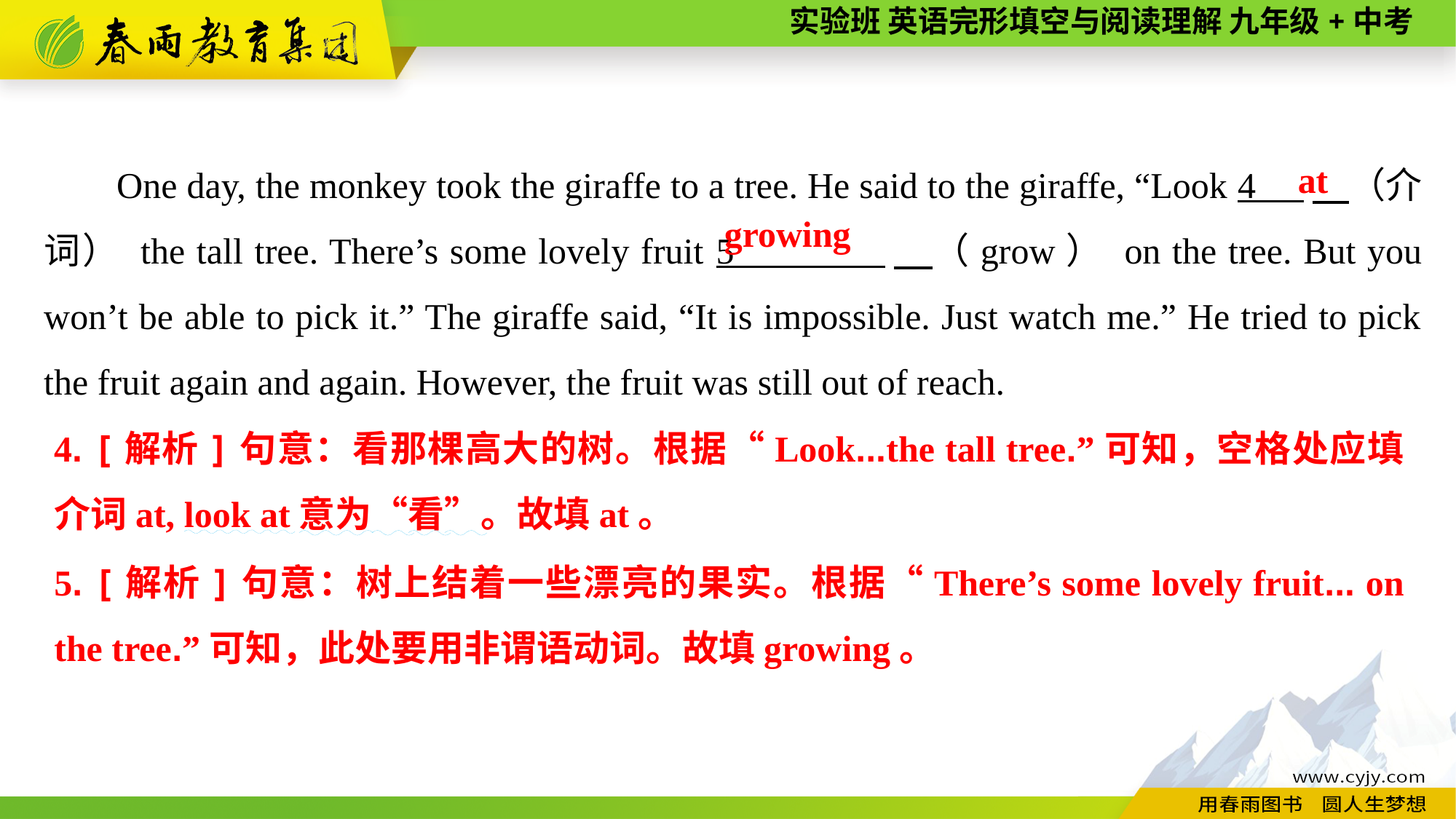

One day, the monkey took the giraffe to a tree. He said to the giraffe, “Look 4     　（介词） the tall tree. There’s some lovely fruit 5             　（grow） on the tree. But you won’t be able to pick it.” The giraffe said, “It is impossible. Just watch me.” He tried to pick the fruit again and again. However, the fruit was still out of reach.
at
growing
4. [解析]句意：看那棵高大的树。根据“Look...the tall tree.”可知，空格处应填介词at, look at意为“看”。故填at。
5. [解析]句意：树上结着一些漂亮的果实。根据“There’s some lovely fruit... on the tree.”可知，此处要用非谓语动词。故填growing。